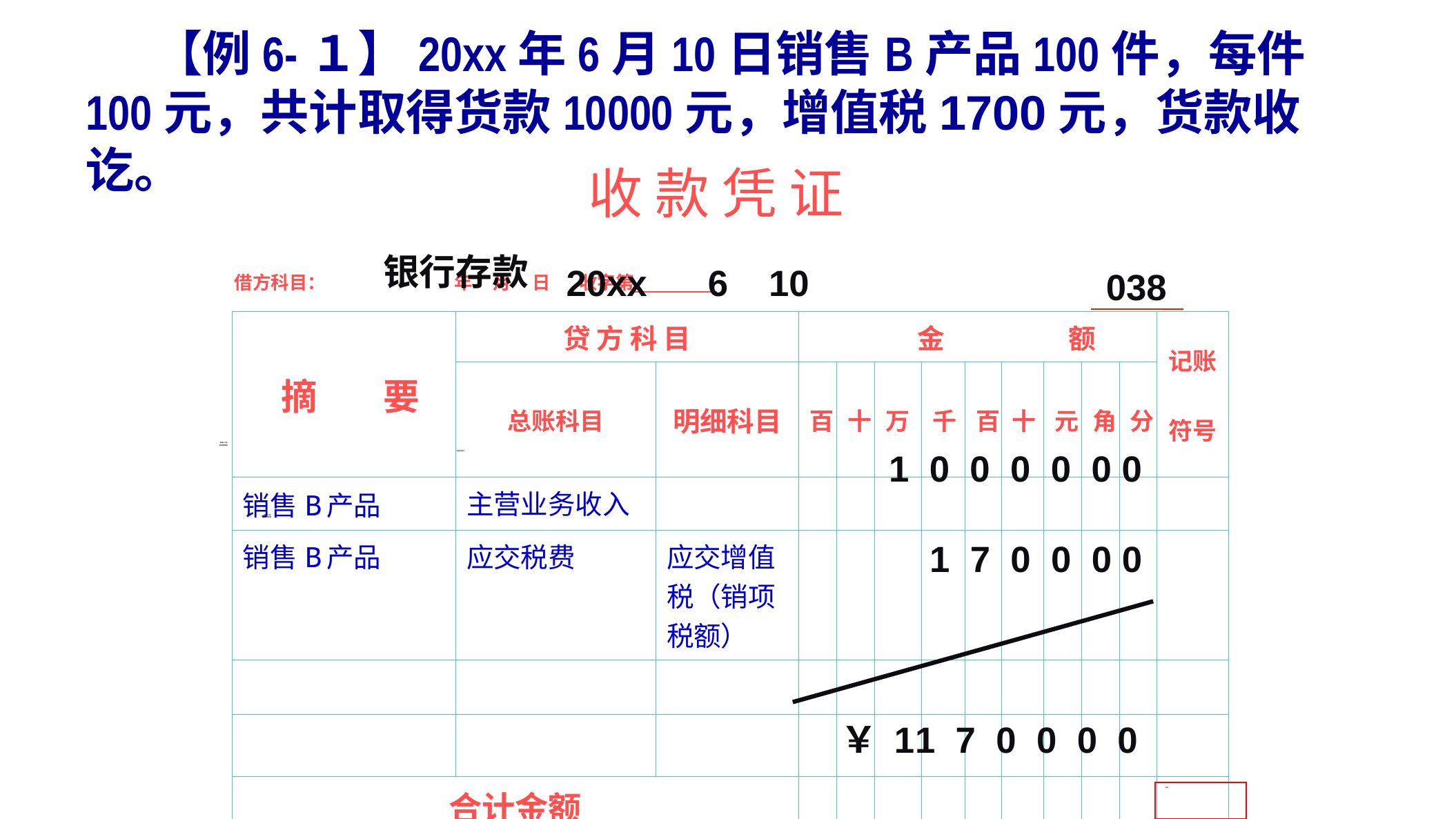

【例6-１】20xx年6月10日销售B产品100件，每件100元，共计取得货款10000元，增值税1700元，货款收讫。
# 收 款 凭 证
银行存款
 20xx      6    10
 借方科目：                               年     月     日       收字第
    038

|  | 摘 要 | 贷 方 科 目 |  | 金 额 |  |  |  |  |  |  |  |  | 记账 符号 |
| --- | --- | --- | --- | --- | --- | --- | --- | --- | --- | --- | --- | --- | --- |
|  |  | 总账科目 | 明细科目 | 百 | 十 | 万 | 千 | 百 | 十 | 元 | 角 | 分 |  |
|  | 销售B产品 | 主营业务收入 |  |  |  |  |  |  |  |  |  |  |  |
|  | 销售B产品 | 应交税费 | 应交增值税（销项税额） |  |  |  |  |  |  |  |  |  |  |
|  |  |  |  |  |  |  |  |  |  |  |  |  |  |
|  |  |  |  |  |  |  |  |  |  |  |  |  |  |
|  | 合计金额 |  |  |  |  |  |  |  |  |  |  |  |  |
|  | 会计主管 记账 稽核 出纳 张静 制单 |  |  |  |  |  |  |  |  |  |  |  |  |

 销售B产品，
同时收到货款
 主营业务收入
     1  0  0  0  0  0 0
 销售B产品，
同时收到货款
         1  7  0  0  0 0

￥ 1  1  7  0  0  0  0
张静